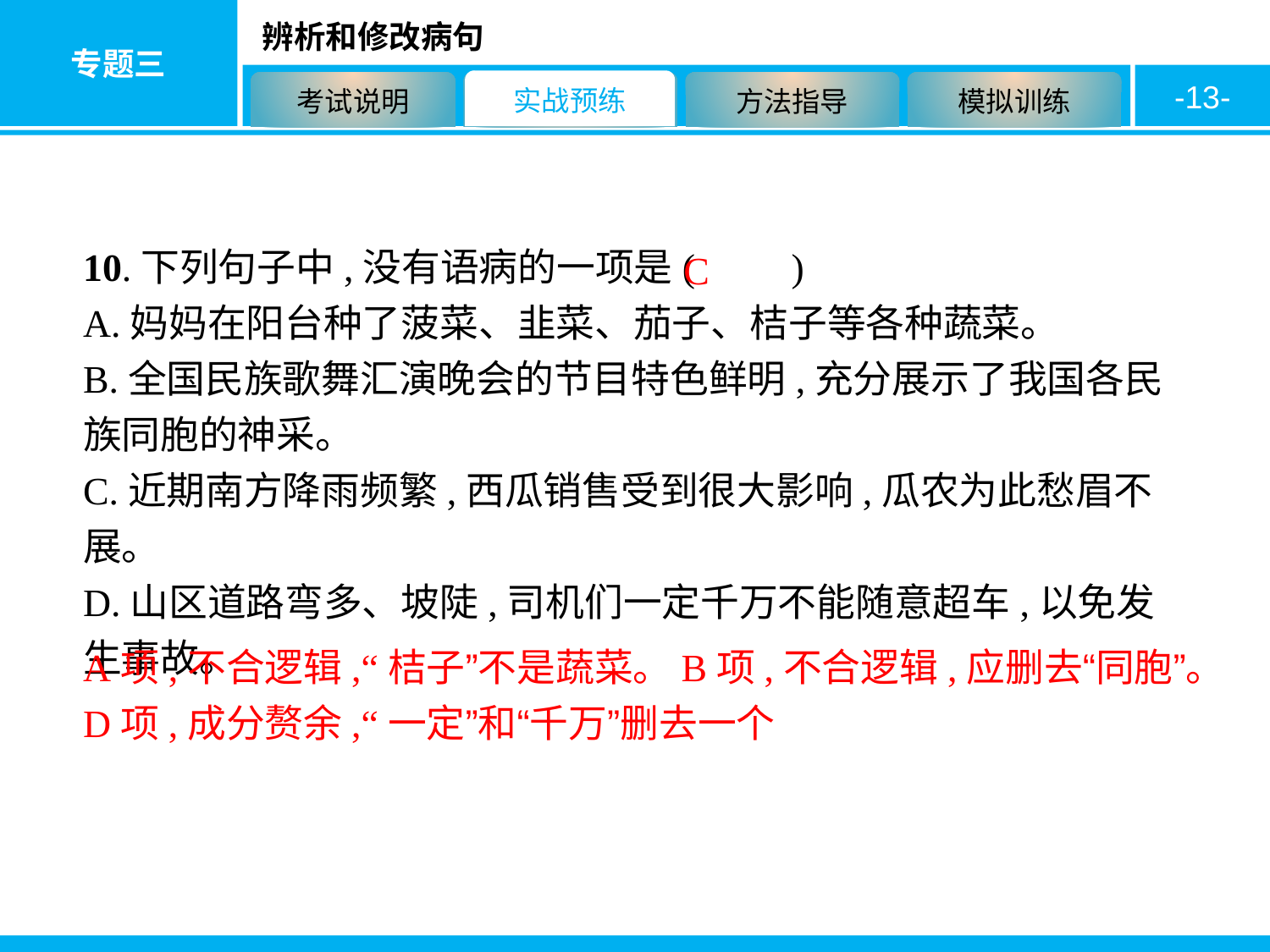

-13-
10.下列句子中,没有语病的一项是(　　)
A.妈妈在阳台种了菠菜、韭菜、茄子、桔子等各种蔬菜。
B.全国民族歌舞汇演晚会的节目特色鲜明,充分展示了我国各民族同胞的神采。
C.近期南方降雨频繁,西瓜销售受到很大影响,瓜农为此愁眉不展。
D.山区道路弯多、坡陡,司机们一定千万不能随意超车,以免发生事故。
C
A项,不合逻辑,“桔子”不是蔬菜。B项,不合逻辑,应删去“同胞”。D项,成分赘余,“一定”和“千万”删去一个